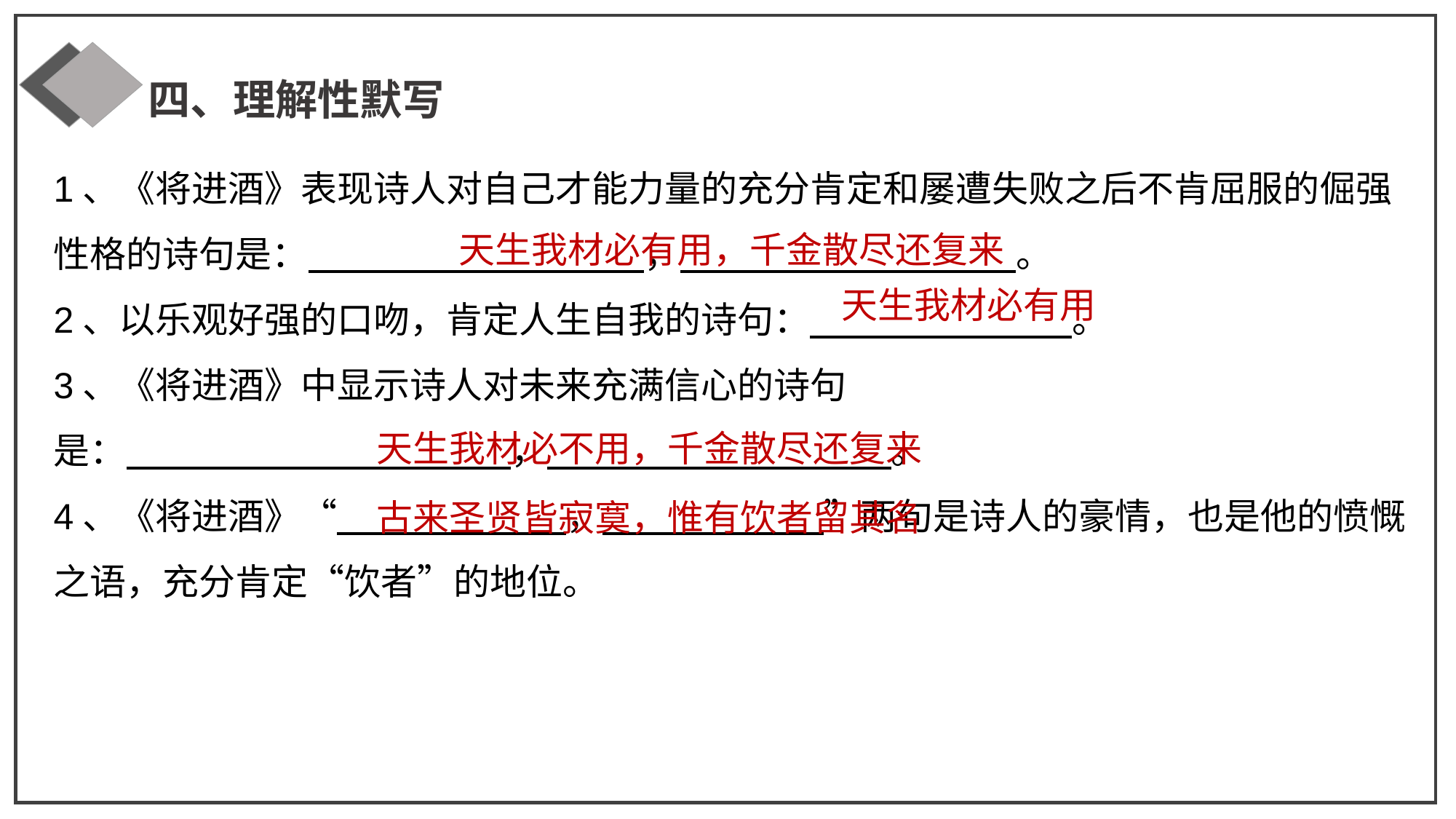

四、理解性默写
1、《将进酒》表现诗人对自己才能力量的充分肯定和屡遭失败之后不肯屈服的倔强性格的诗句是：                                         ，                                         。
2、以乐观好强的口吻，肯定人生自我的诗句：                                。
3、《将进酒》中显示诗人对未来充满信心的诗句
是：                                               ，                                          。
4、《将进酒》“                            ，                           ”两句是诗人的豪情，也是他的愤慨之语，充分肯定“饮者”的地位。

天生我材必有用，千金散尽还复来
天生我材必有用
天生我材必不用，千金散尽还复来
古来圣贤皆寂寞，惟有饮者留其名